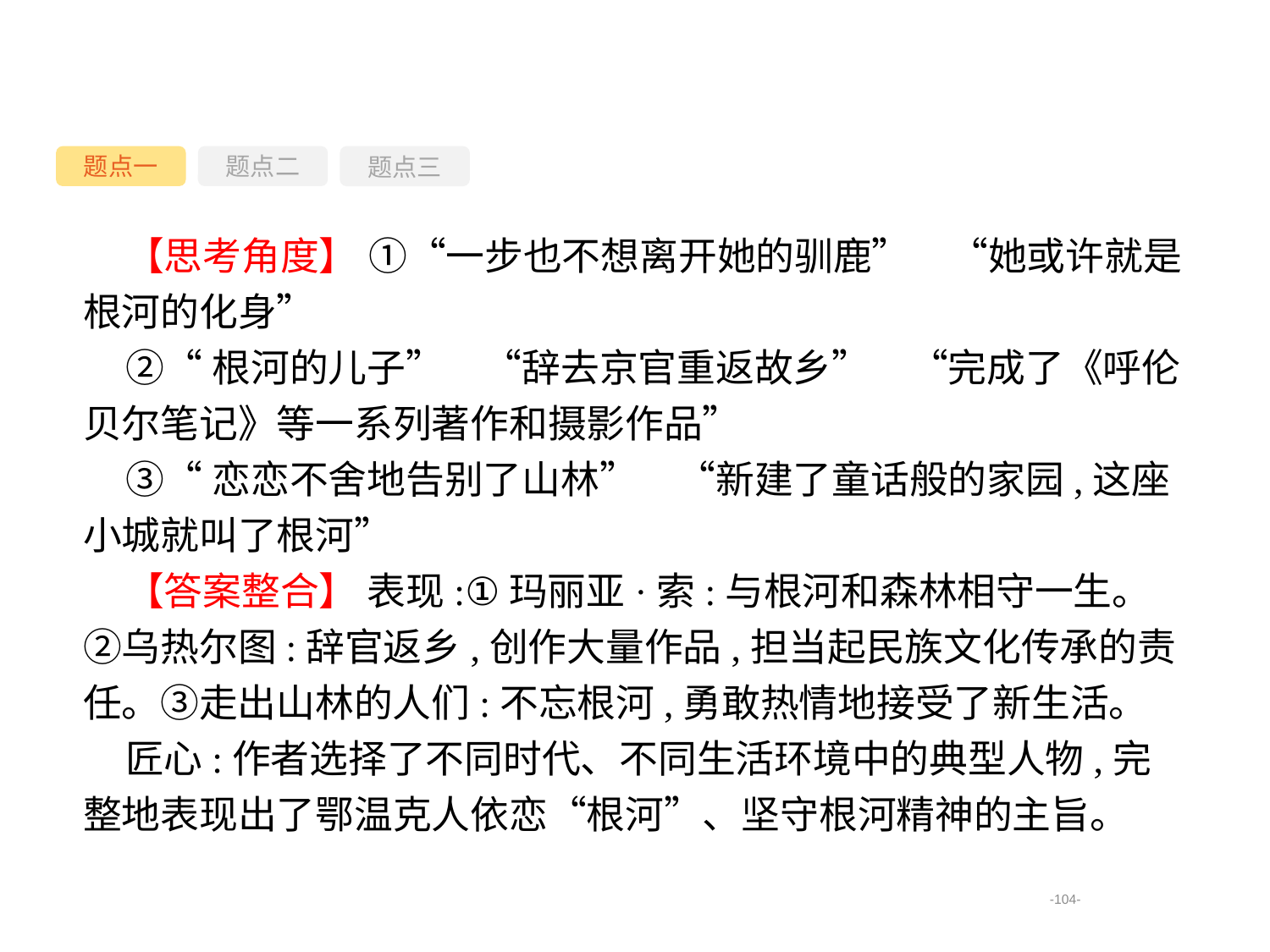

题点一
题点三
题点二
【思考角度】 ①“一步也不想离开她的驯鹿”　“她或许就是根河的化身”
②“根河的儿子”　“辞去京官重返故乡”　“完成了《呼伦贝尔笔记》等一系列著作和摄影作品”
③“恋恋不舍地告别了山林”　“新建了童话般的家园,这座小城就叫了根河”
【答案整合】 表现:①玛丽亚·索:与根河和森林相守一生。②乌热尔图:辞官返乡,创作大量作品,担当起民族文化传承的责任。③走出山林的人们:不忘根河,勇敢热情地接受了新生活。
匠心:作者选择了不同时代、不同生活环境中的典型人物,完整地表现出了鄂温克人依恋“根河”、坚守根河精神的主旨。
-104-